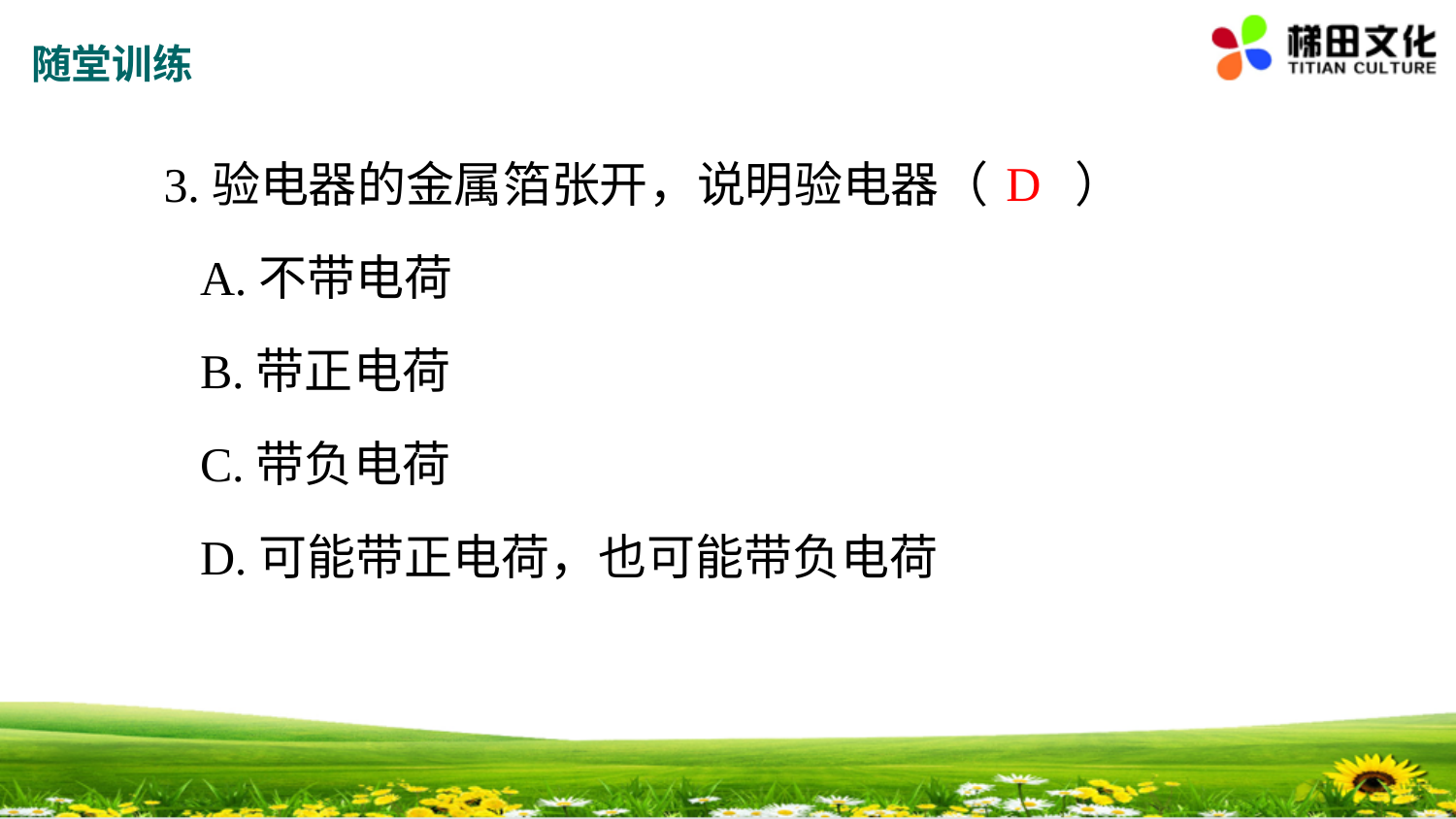

随堂训练
3.验电器的金属箔张开，说明验电器（        ）
   A.不带电荷
   B.带正电荷
   C.带负电荷
   D.可能带正电荷，也可能带负电荷
D